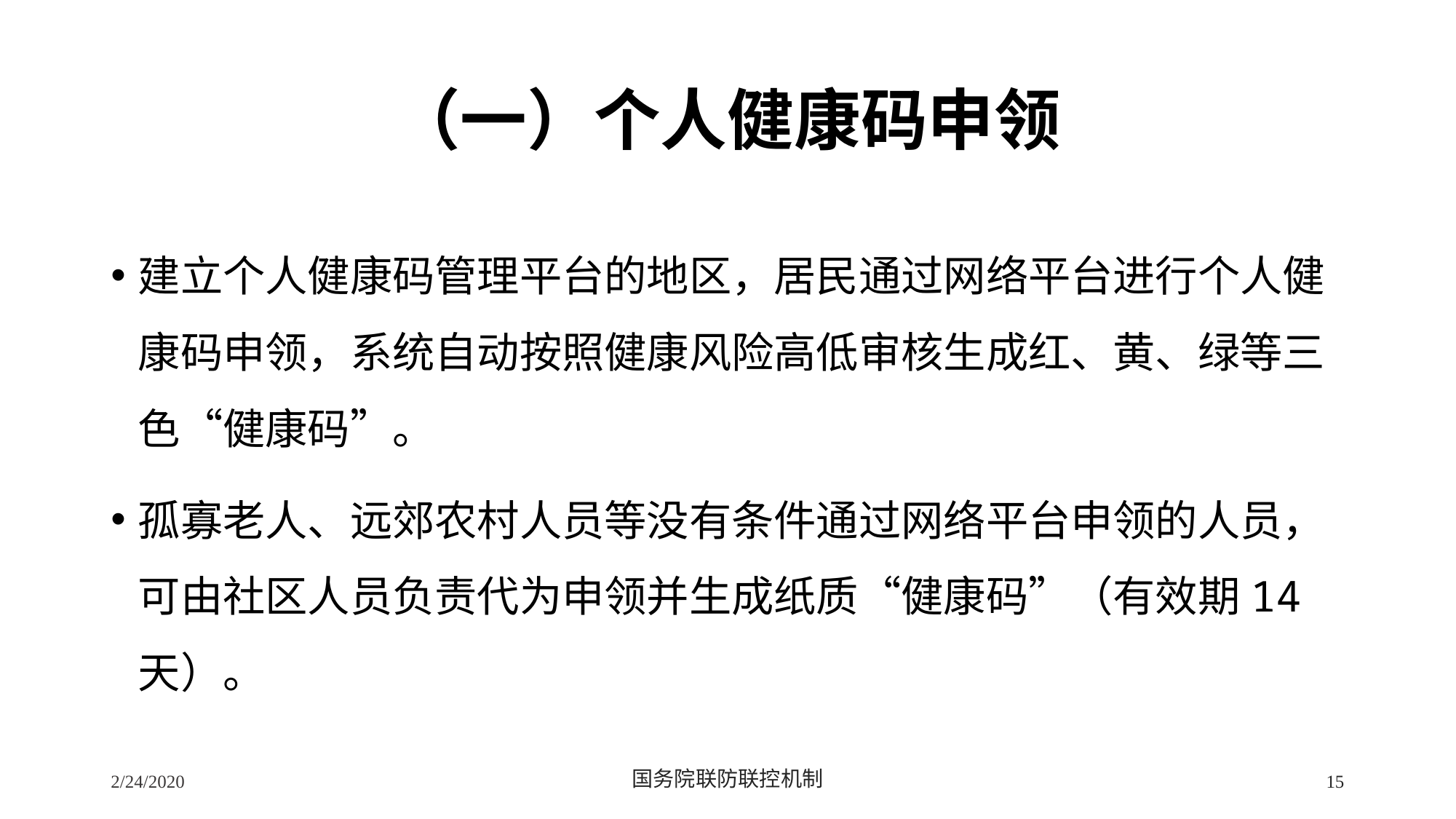

# （一）个人健康码申领
建立个人健康码管理平台的地区，居民通过网络平台进行个人健康码申领，系统自动按照健康风险高低审核生成红、黄、绿等三色“健康码”。
孤寡老人、远郊农村人员等没有条件通过网络平台申领的人员，可由社区人员负责代为申领并生成纸质“健康码”（有效期14天）。
2/24/2020
国务院联防联控机制
15